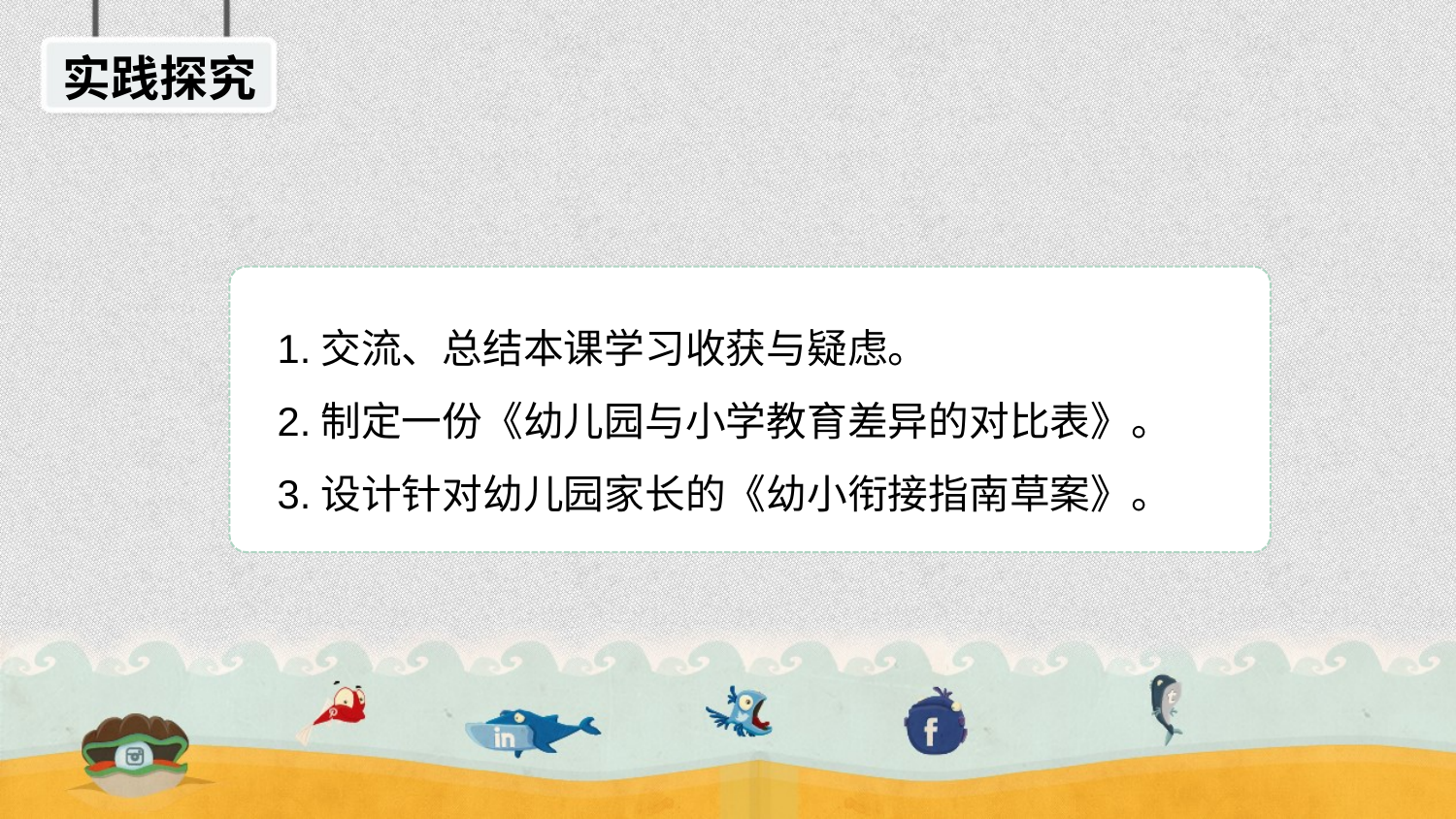

实践探究

   1.交流、总结本课学习收获与疑虑。
   2.制定一份《幼儿园与小学教育差异的对比表》。
   3.设计针对幼儿园家长的《幼小衔接指南草案》。